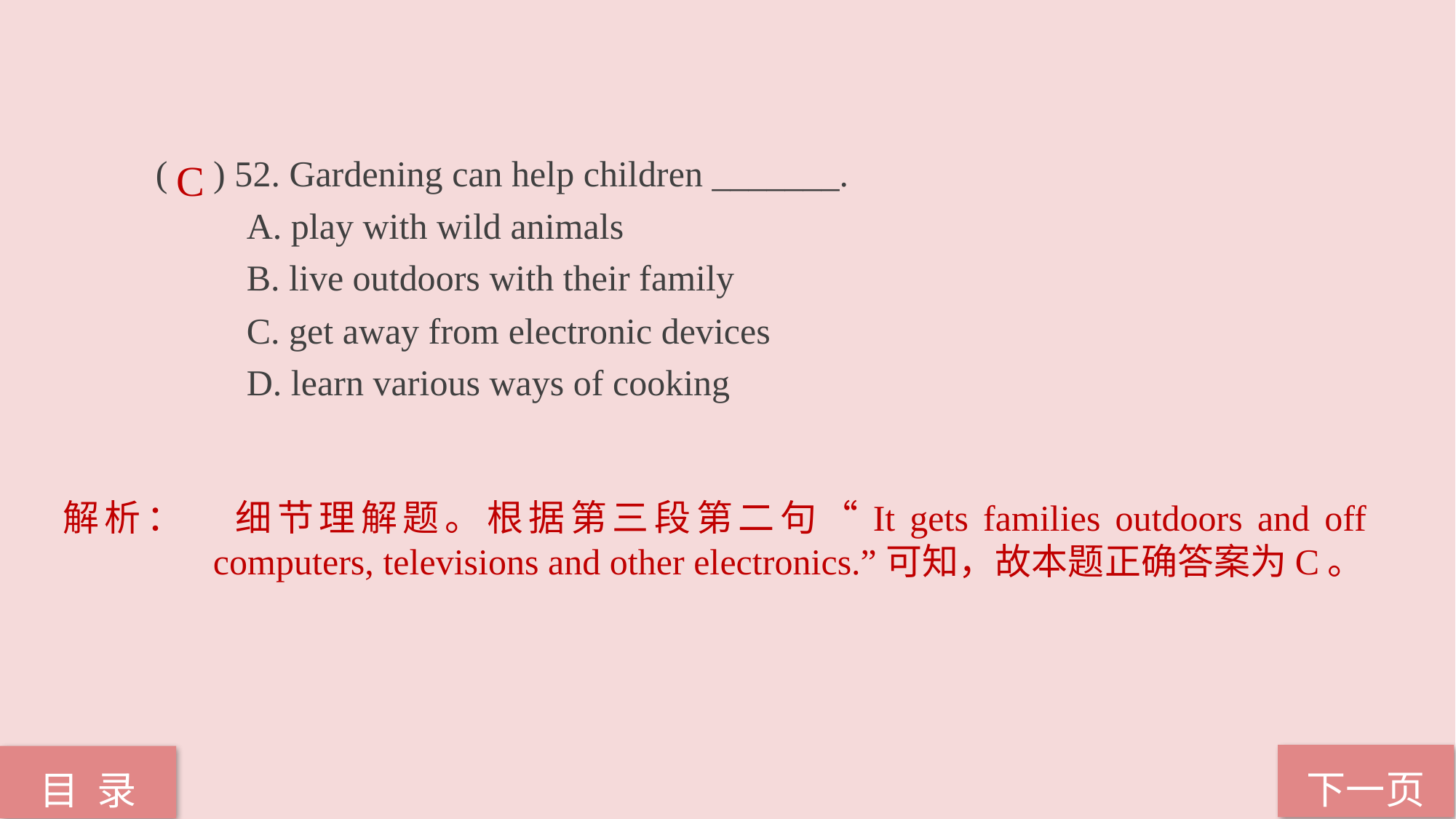

(     ) 52. Gardening can help children _______.
          A. play with wild animals
          B. live outdoors with their family
          C. get away from electronic devices
          D. learn various ways of cooking
C
解析：	细节理解题。根据第三段第二句“It gets families outdoors and off computers, televisions and other electronics.”可知，故本题正确答案为C。